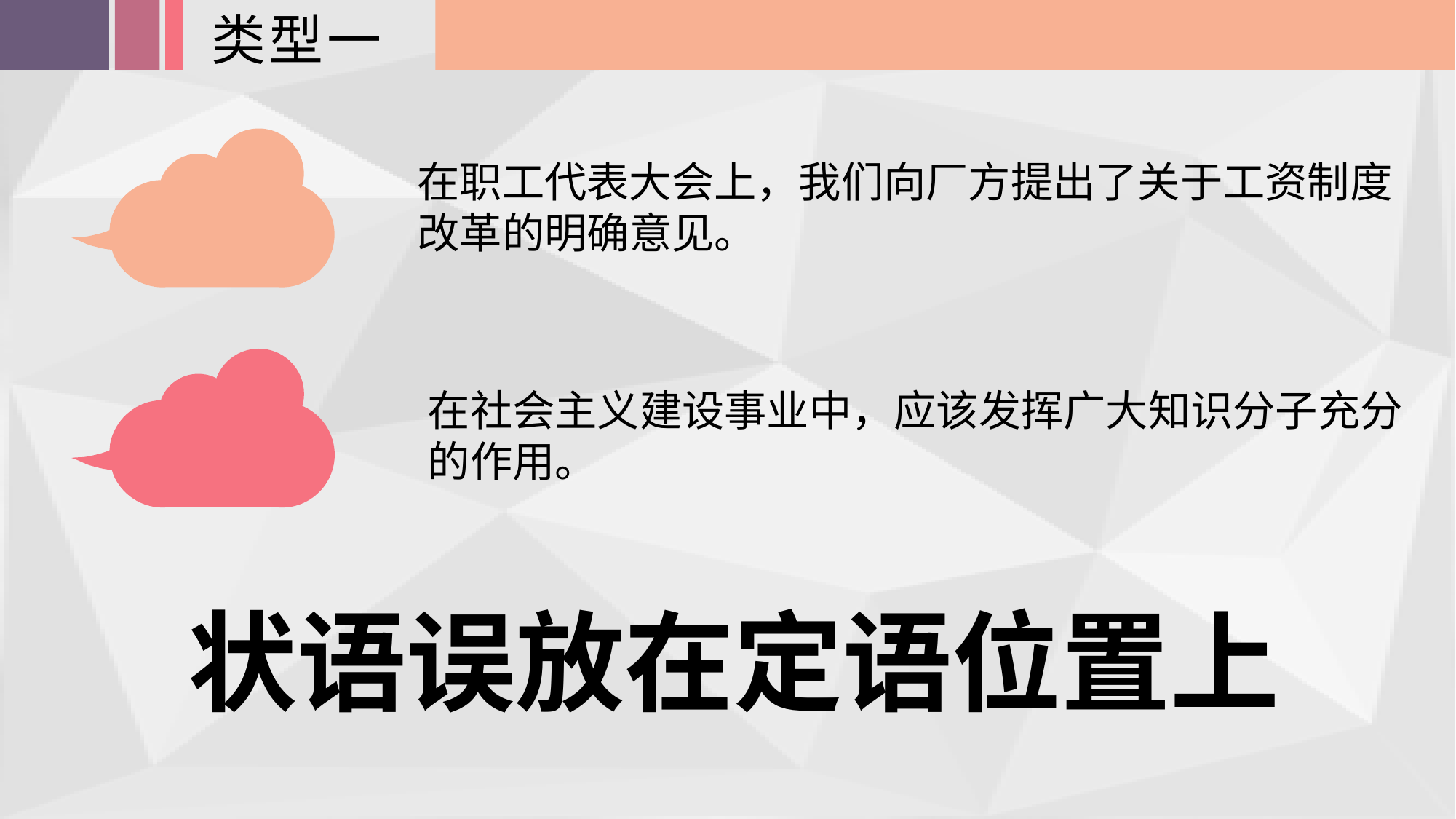

类型一

在职工代表大会上，我们向厂方提出了关于工资制度改革的明确意见。

在社会主义建设事业中，应该发挥广大知识分子充分的作用。
状语误放在定语位置上